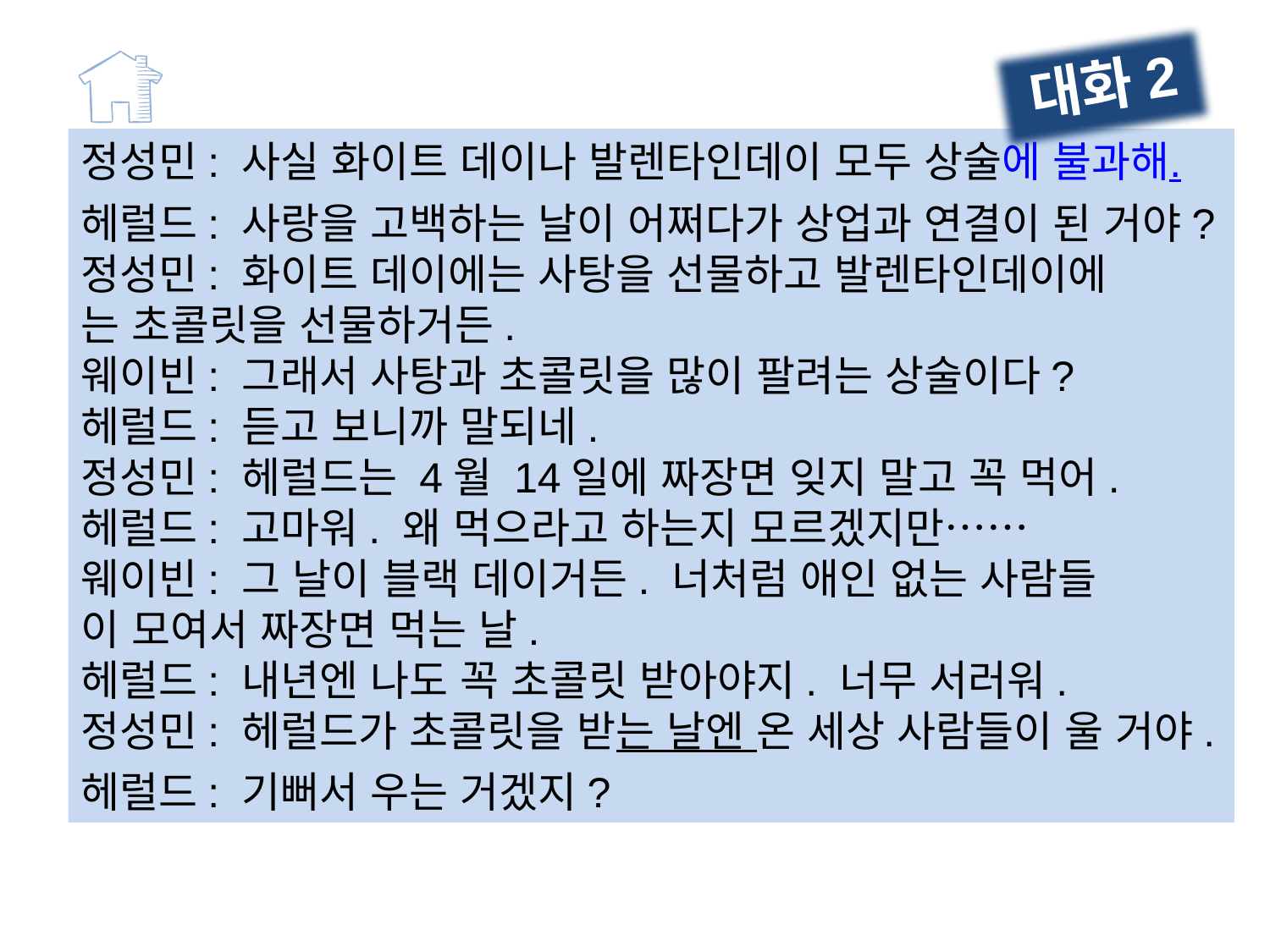

대화2

정성민: 사실 화이트 데이나 발렌타인데이 모두 상술에 불과해.
헤럴드: 사랑을 고백하는 날이 어쩌다가 상업과 연결이 된 거야?
정성민: 화이트 데이에는 사탕을 선물하고 발렌타인데이에
는 초콜릿을 선물하거든.
웨이빈: 그래서 사탕과 초콜릿을 많이 팔려는 상술이다?
헤럴드: 듣고 보니까 말되네.
정성민: 헤럴드는 4월 14일에 짜장면 잊지 말고 꼭 먹어.
헤럴드: 고마워. 왜 먹으라고 하는지 모르겠지만……
웨이빈: 그 날이 블랙 데이거든. 너처럼 애인 없는 사람들
이 모여서 짜장면 먹는 날.
헤럴드: 내년엔 나도 꼭 초콜릿 받아야지. 너무 서러워.
정성민: 헤럴드가 초콜릿을 받는 날엔 온 세상 사람들이 울 거야.
헤럴드: 기뻐서 우는 거겠지?